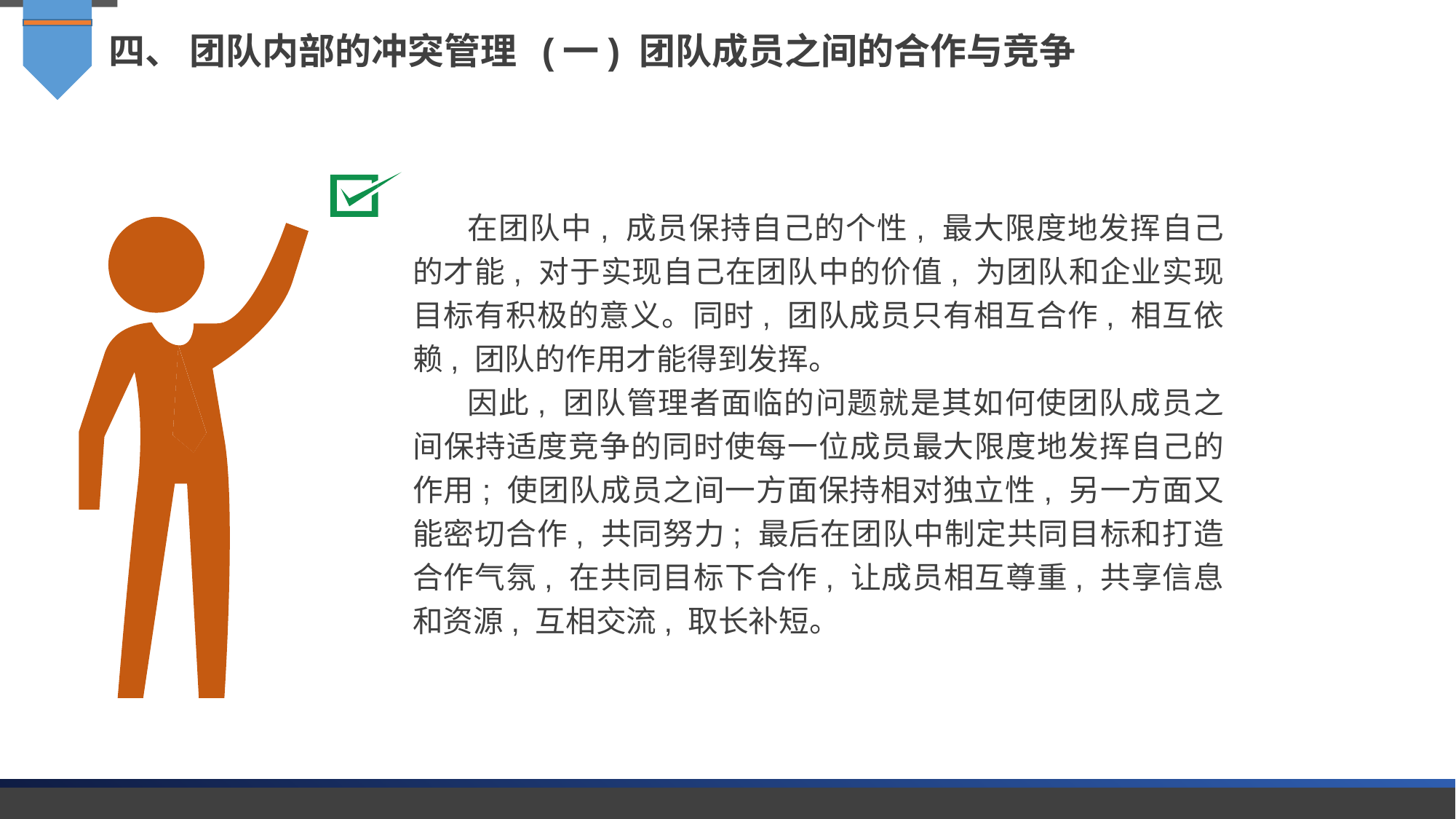

四、 团队内部的冲突管理  (一) 团队成员之间的合作与竞争

在团队中, 成员保持自己的个性, 最大限度地发挥自己的才能, 对于实现自己在团队中的价值, 为团队和企业实现目标有积极的意义。同时, 团队成员只有相互合作, 相互依赖, 团队的作用才能得到发挥。
因此, 团队管理者面临的问题就是其如何使团队成员之间保持适度竞争的同时使每一位成员最大限度地发挥自己的作用; 使团队成员之间一方面保持相对独立性, 另一方面又能密切合作, 共同努力; 最后在团队中制定共同目标和打造合作气氛, 在共同目标下合作, 让成员相互尊重, 共享信息和资源, 互相交流, 取长补短。